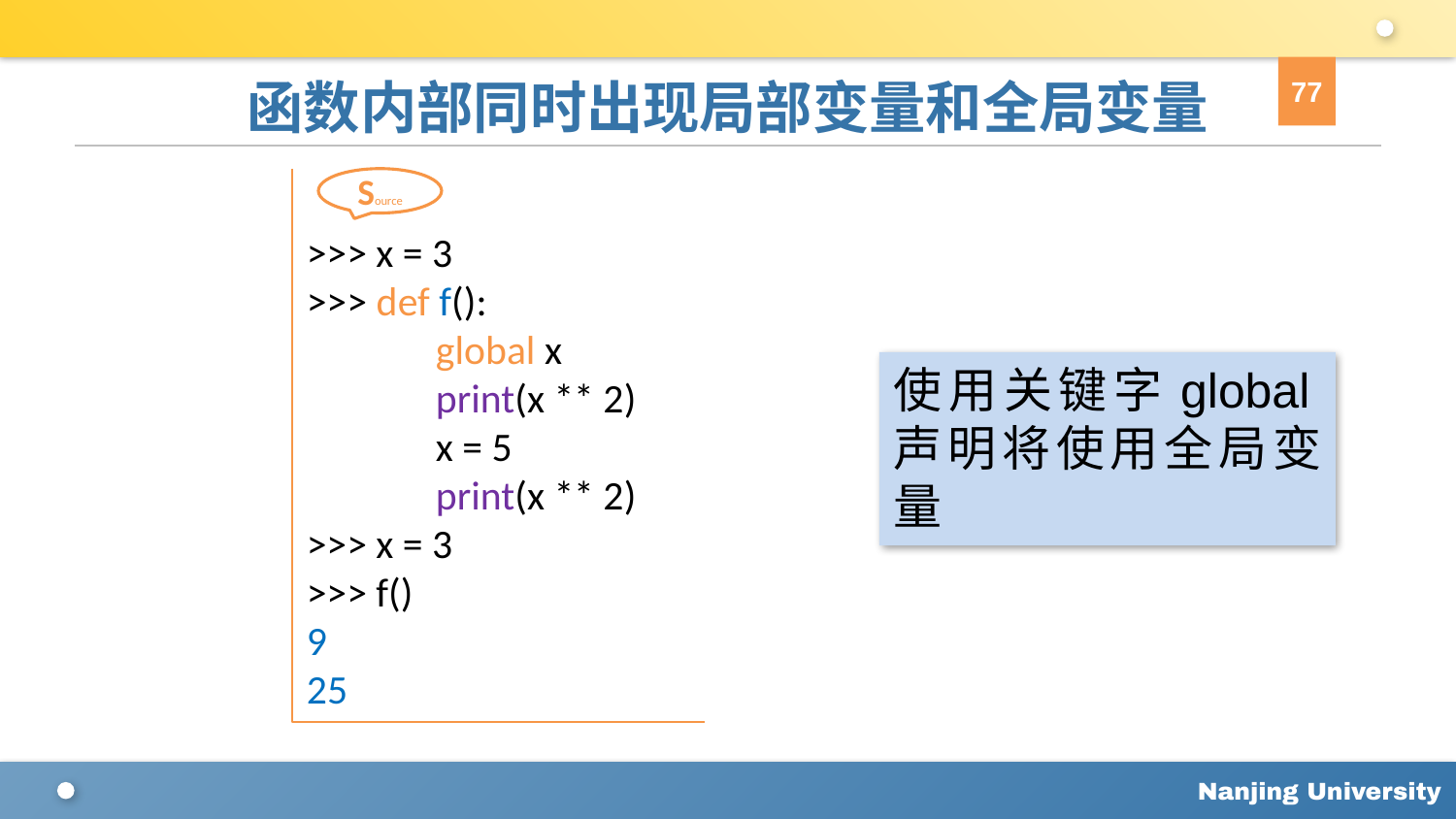

77
# 函数内部同时出现局部变量和全局变量
Source

>>> x = 3
>>> def f():
              global x
              print(x ** 2)
              x = 5
              print(x ** 2)
>>> x = 3
>>> f()
9
25
使用关键字global声明将使用全局变量